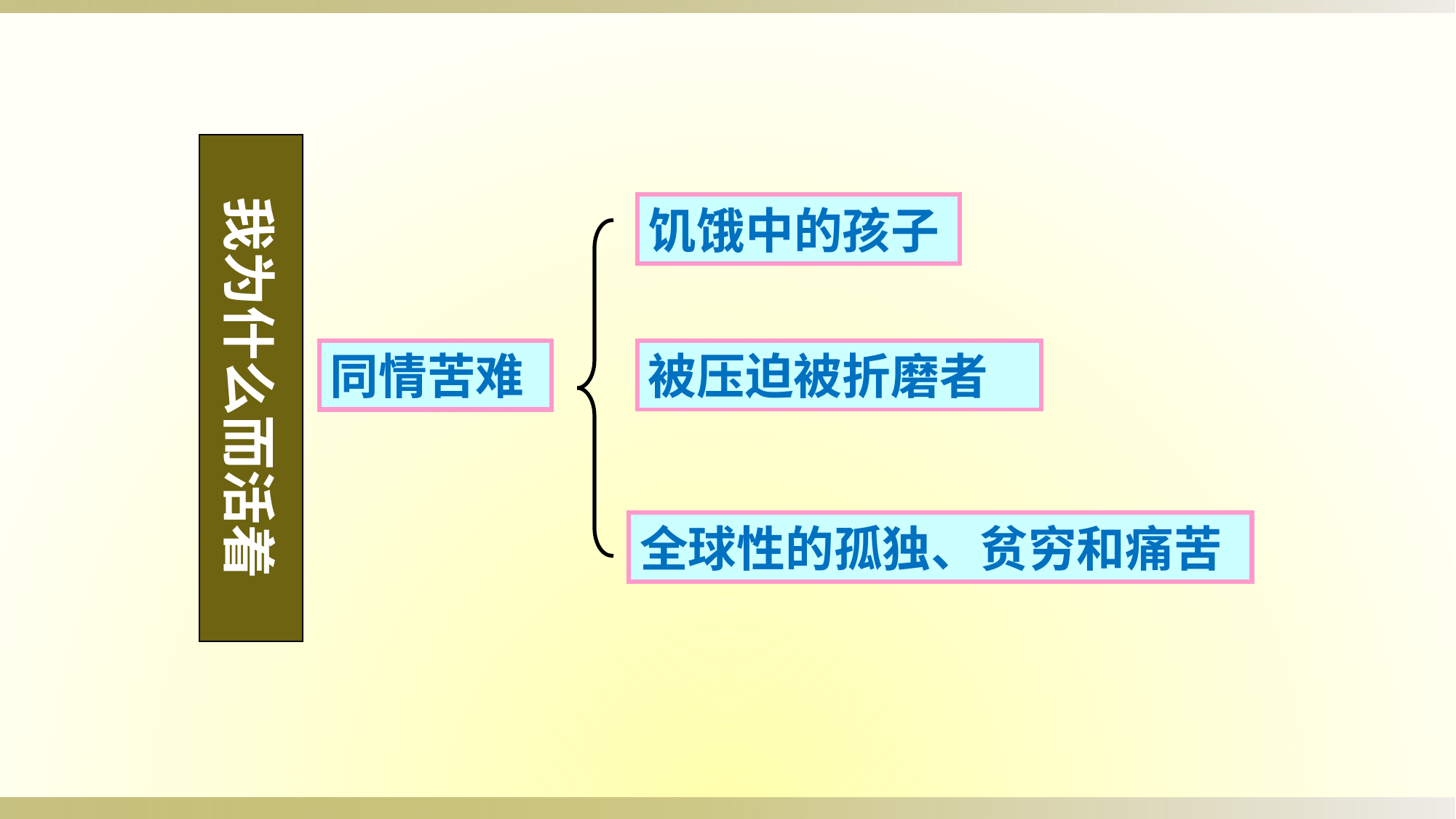

我为什么而活着
饥饿中的孩子

同情苦难
被压迫被折磨者
全球性的孤独、贫穷和痛苦